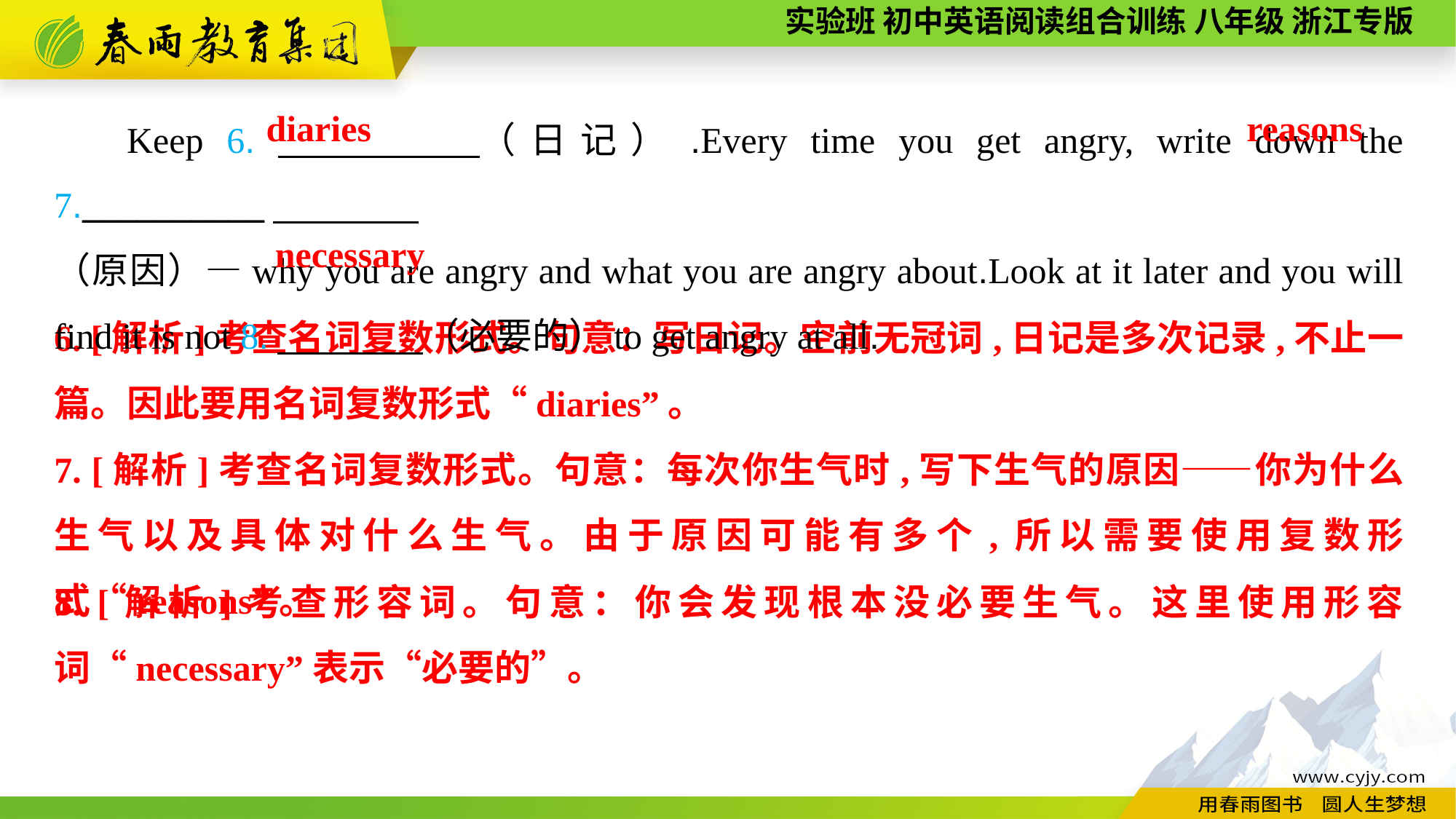

Keep 6.　　　　（日记）.Every time you get angry, write down the 7.__________
（原因）—why you are angry and what you are angry about.Look at it later and you will find it is not 8.　　　　（必要的）to get angry at all.
diaries
reasons
necessary
6. [解析]考查名词复数形式。句意：写日记。空前无冠词,日记是多次记录,不止一篇。因此要用名词复数形式“diaries”。
7. [解析]考查名词复数形式。句意：每次你生气时,写下生气的原因——你为什么生气以及具体对什么生气。由于原因可能有多个,所以需要使用复数形式“reasons”。
8. [解析]考查形容词。句意：你会发现根本没必要生气。这里使用形容词“necessary”表示“必要的”。